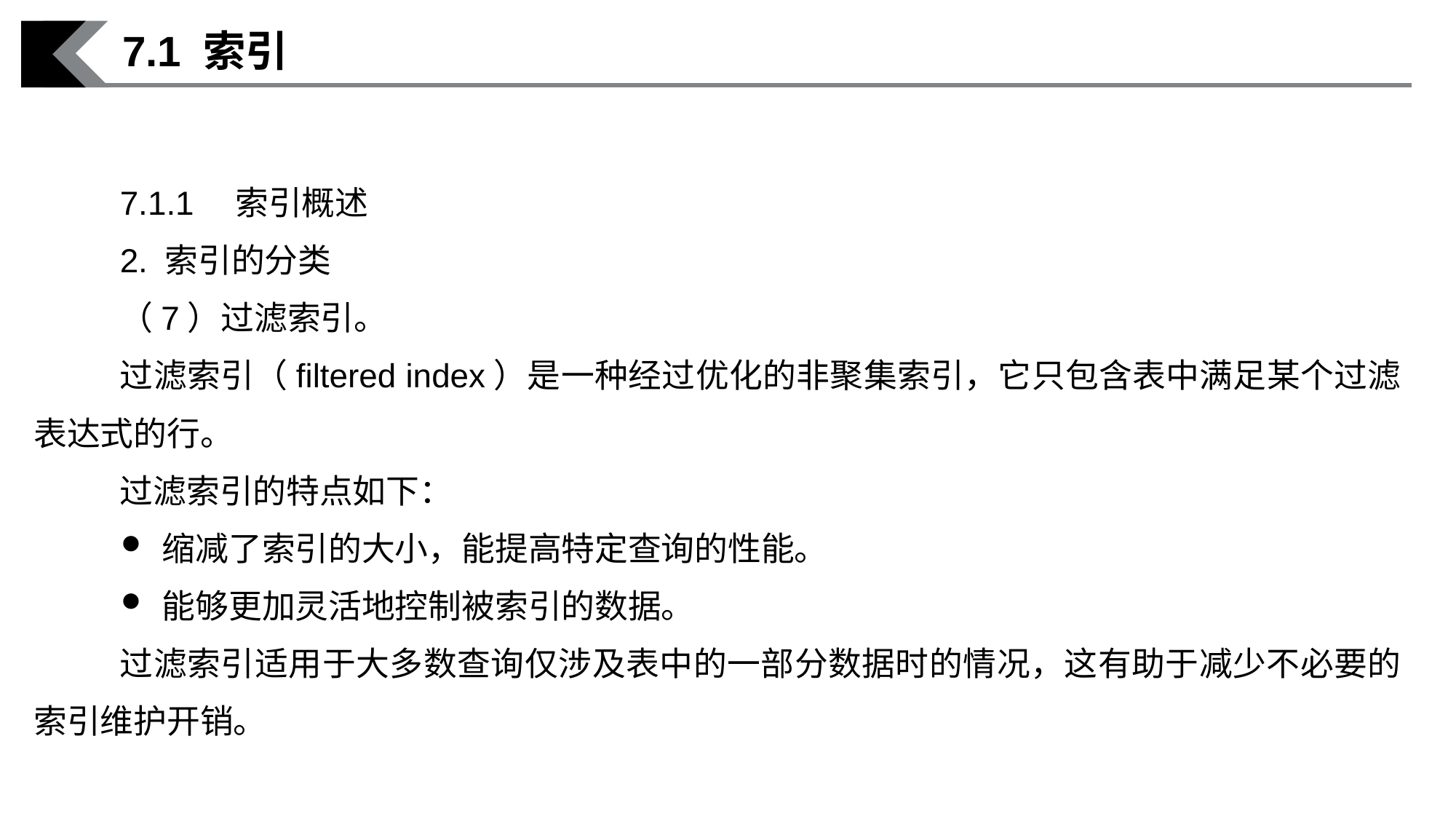

7.1 索引
7.1.1　索引概述
2. 索引的分类
（7）过滤索引。
过滤索引（ﬁltered index）是一种经过优化的非聚集索引，它只包含表中满足某个过滤表达式的行。
过滤索引的特点如下：
缩减了索引的大小，能提高特定查询的性能。
能够更加灵活地控制被索引的数据。
过滤索引适用于大多数查询仅涉及表中的一部分数据时的情况，这有助于减少不必要的索引维护开销。